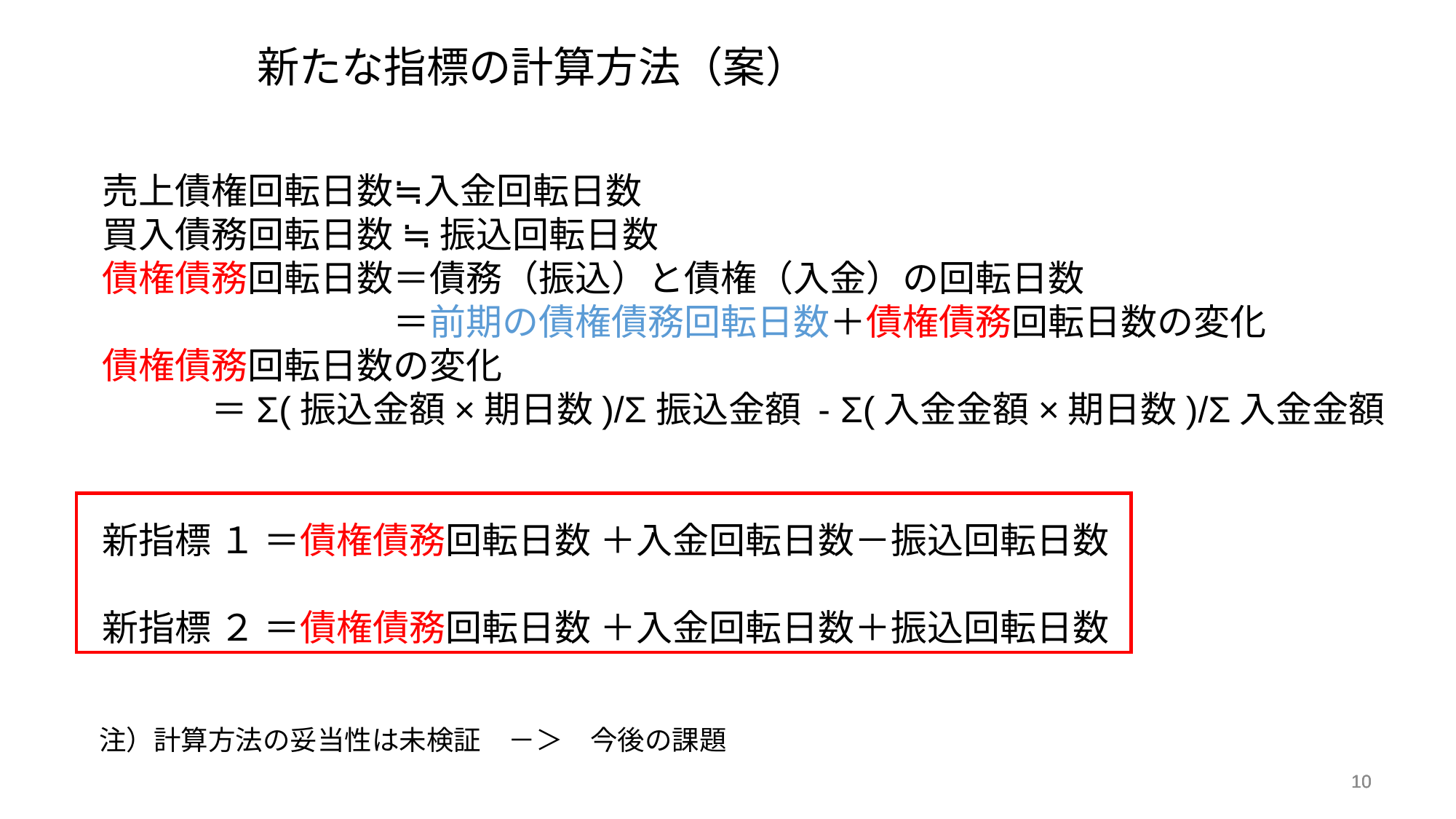

新たな指標の計算方法（案）
売上債権回転日数≒入金回転日数
買入債務回転日数 ≒ 振込回転日数
債権債務回転日数＝債務（振込）と債権（入金）の回転日数
　　　　　　　　＝前期の債権債務回転日数＋債権債務回転日数の変化
債権債務回転日数の変化
　　　＝Σ(振込金額×期日数)/Σ振込金額 - Σ(入金金額×期日数)/Σ入金金額

新指標 １ ＝債権債務回転日数 ＋入金回転日数－振込回転日数

新指標 ２ ＝債権債務回転日数 ＋入金回転日数＋振込回転日数

注）計算方法の妥当性は未検証　－＞　今後の課題
10
10
10